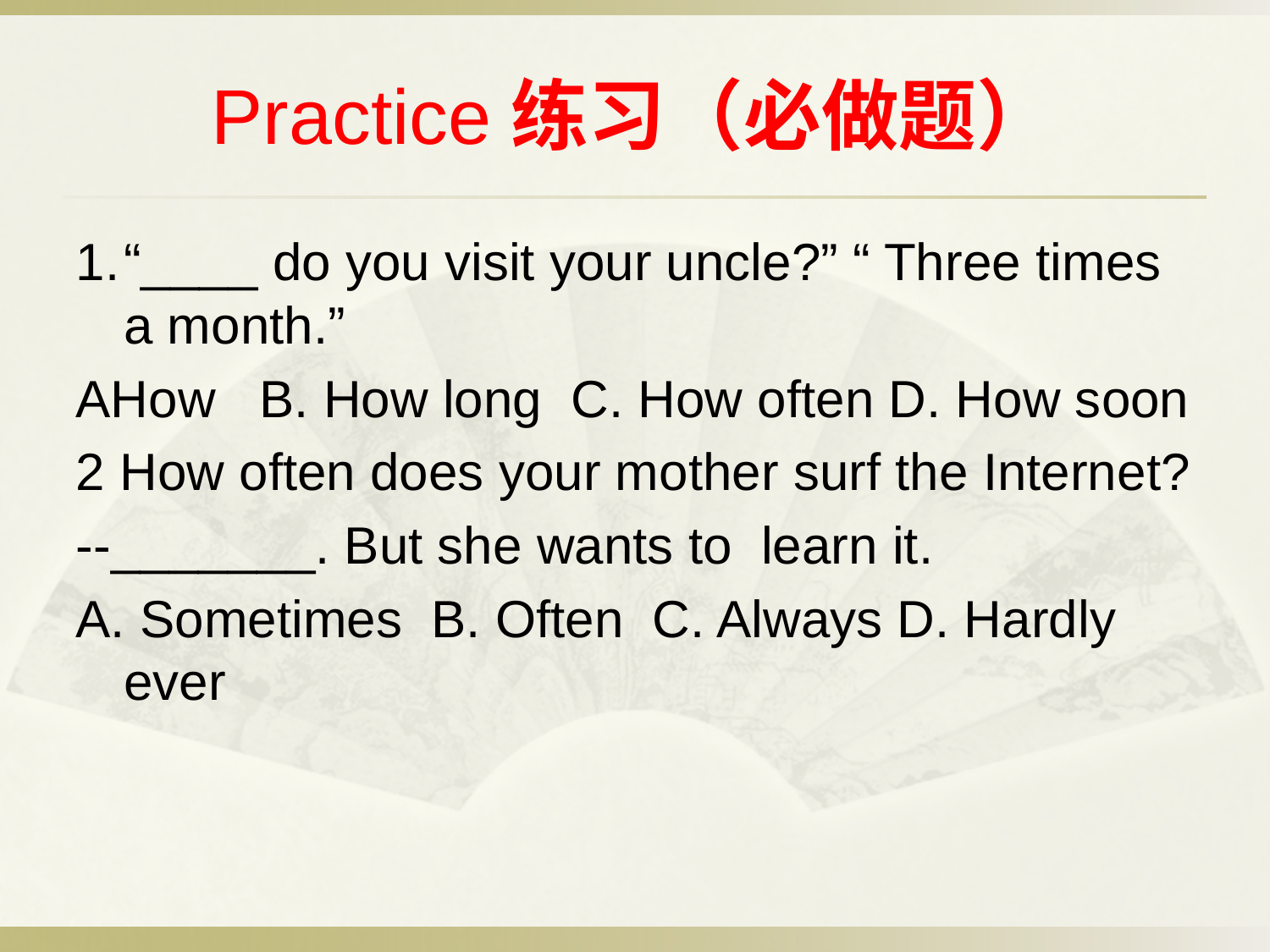

# Practice练习（必做题）
1.	“____ do you visit your uncle?” “ Three times a month.”
AHow   B. How long  C. How often D. How soon
2 How often does your mother surf the Internet?
--_______. But she wants to  learn it.
A. Sometimes  B. Often  C. Always D. Hardly ever